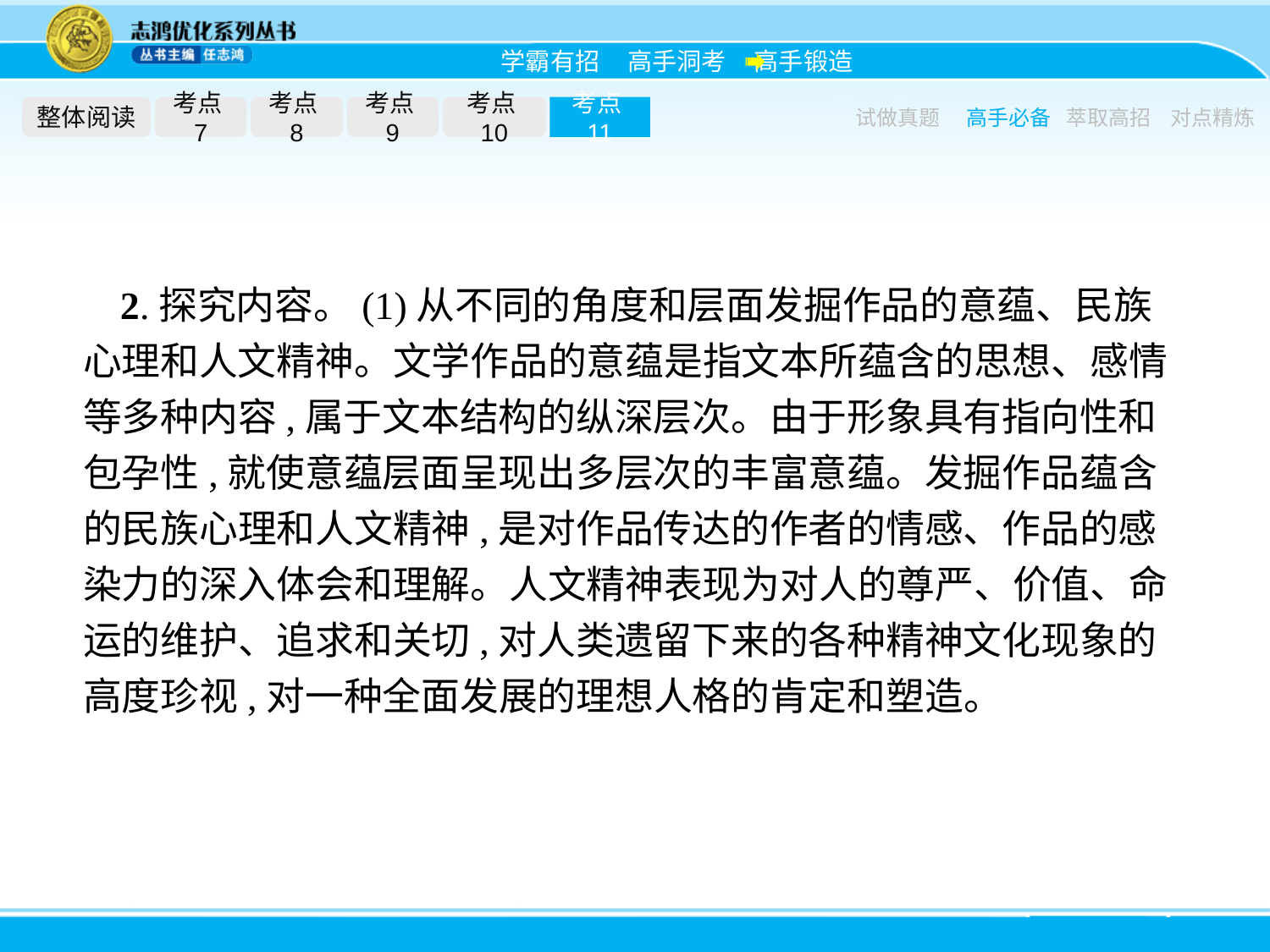

整体阅读
考点7
考点8
考点9
考点10
考点11
试做真题
高手必备
萃取高招
对点精炼
2.探究内容。(1)从不同的角度和层面发掘作品的意蕴、民族心理和人文精神。文学作品的意蕴是指文本所蕴含的思想、感情等多种内容,属于文本结构的纵深层次。由于形象具有指向性和包孕性,就使意蕴层面呈现出多层次的丰富意蕴。发掘作品蕴含的民族心理和人文精神,是对作品传达的作者的情感、作品的感染力的深入体会和理解。人文精神表现为对人的尊严、价值、命运的维护、追求和关切,对人类遗留下来的各种精神文化现象的高度珍视,对一种全面发展的理想人格的肯定和塑造。